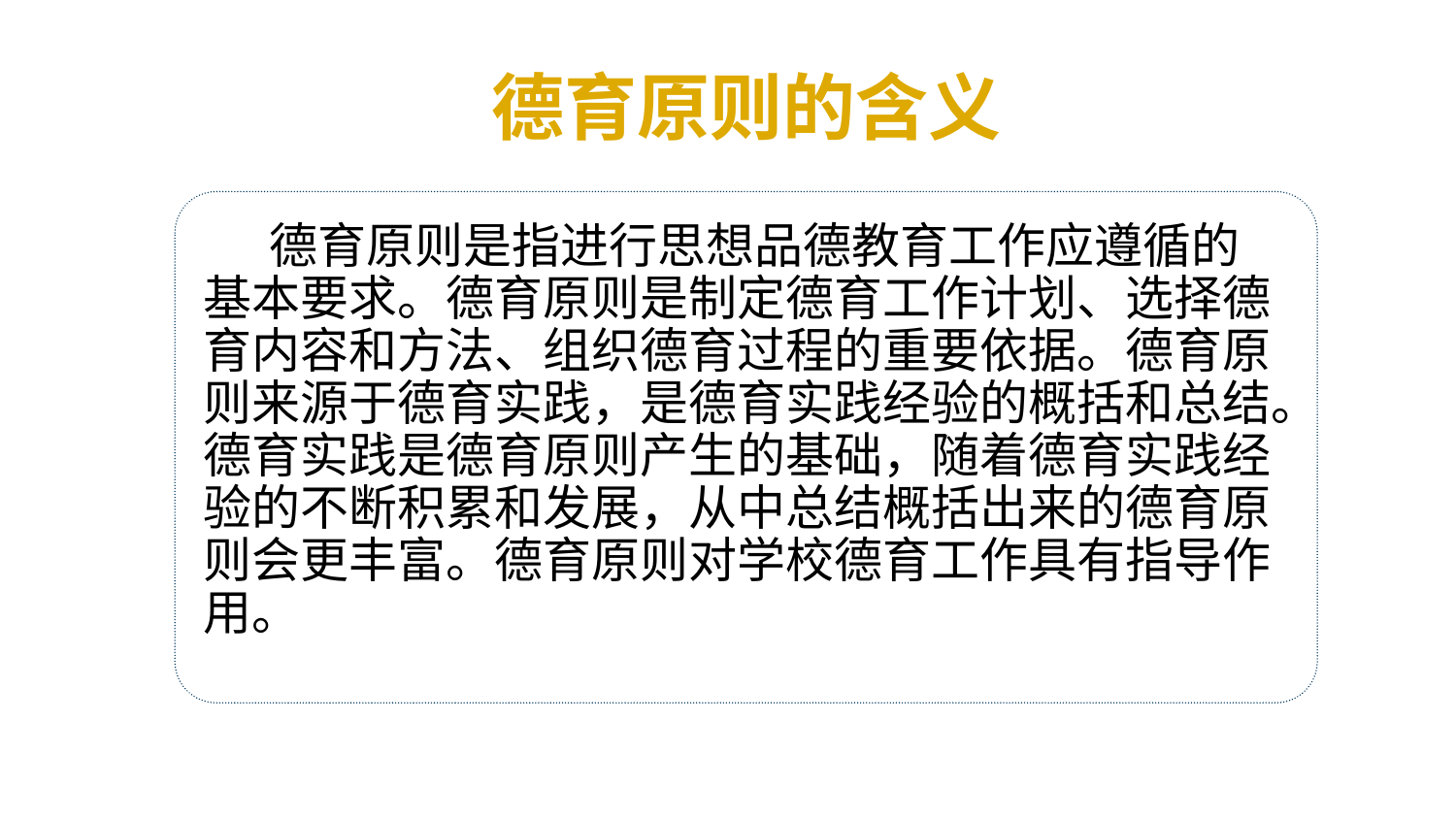

德育原则的含义

     德育原则是指进行思想品德教育工作应遵循的基本要求。德育原则是制定德育工作计划、选择德育内容和方法、组织德育过程的重要依据。德育原则来源于德育实践，是德育实践经验的概括和总结。德育实践是德育原则产生的基础，随着德育实践经验的不断积累和发展，从中总结概括出来的德育原则会更丰富。德育原则对学校德育工作具有指导作用。